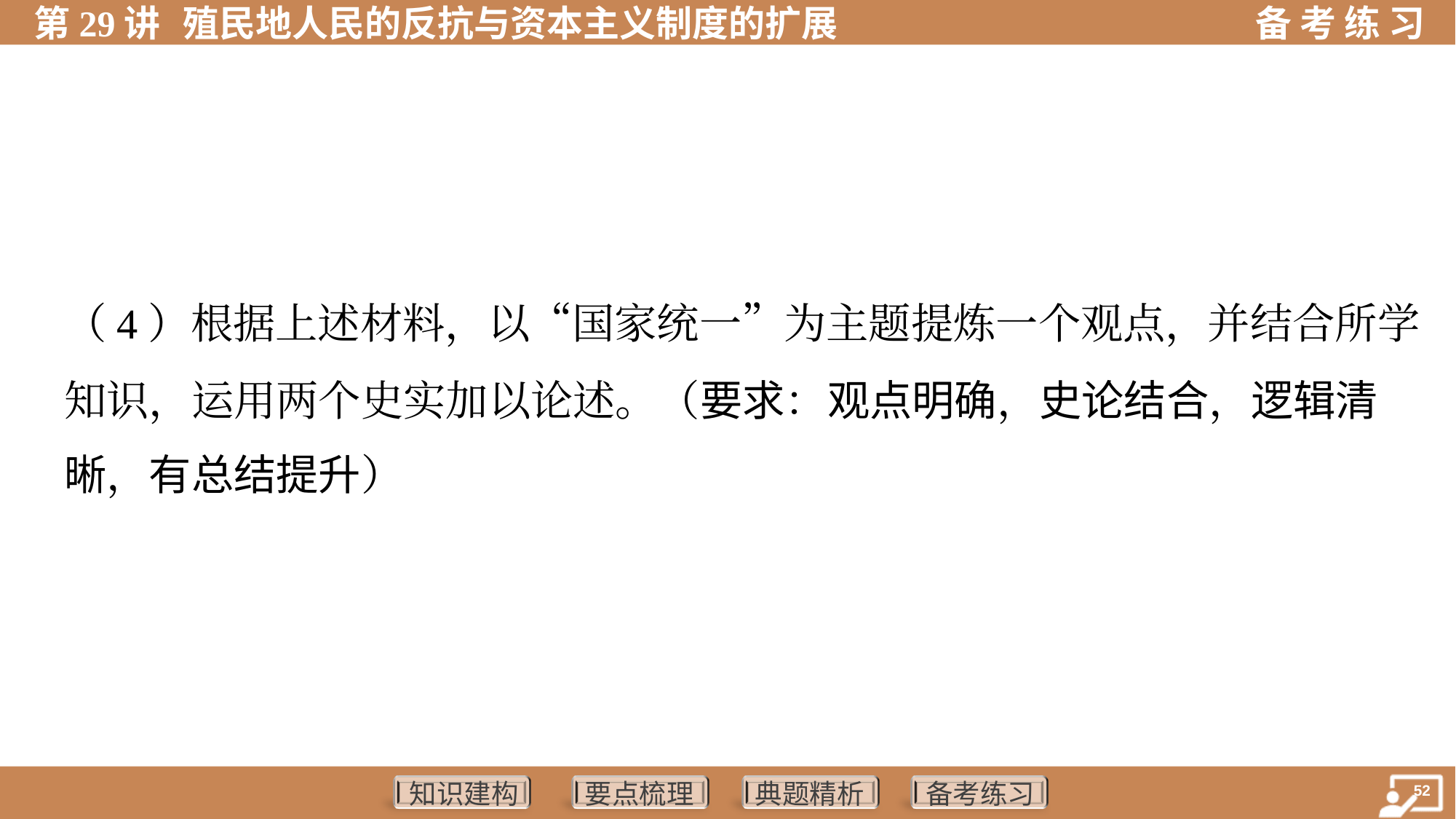

（4）根据上述材料，以“国家统一”为主题提炼一个观点，并结合所学
知识，运用两个史实加以论述。（要求：观点明确，史论结合，逻辑清
晰，有总结提升）